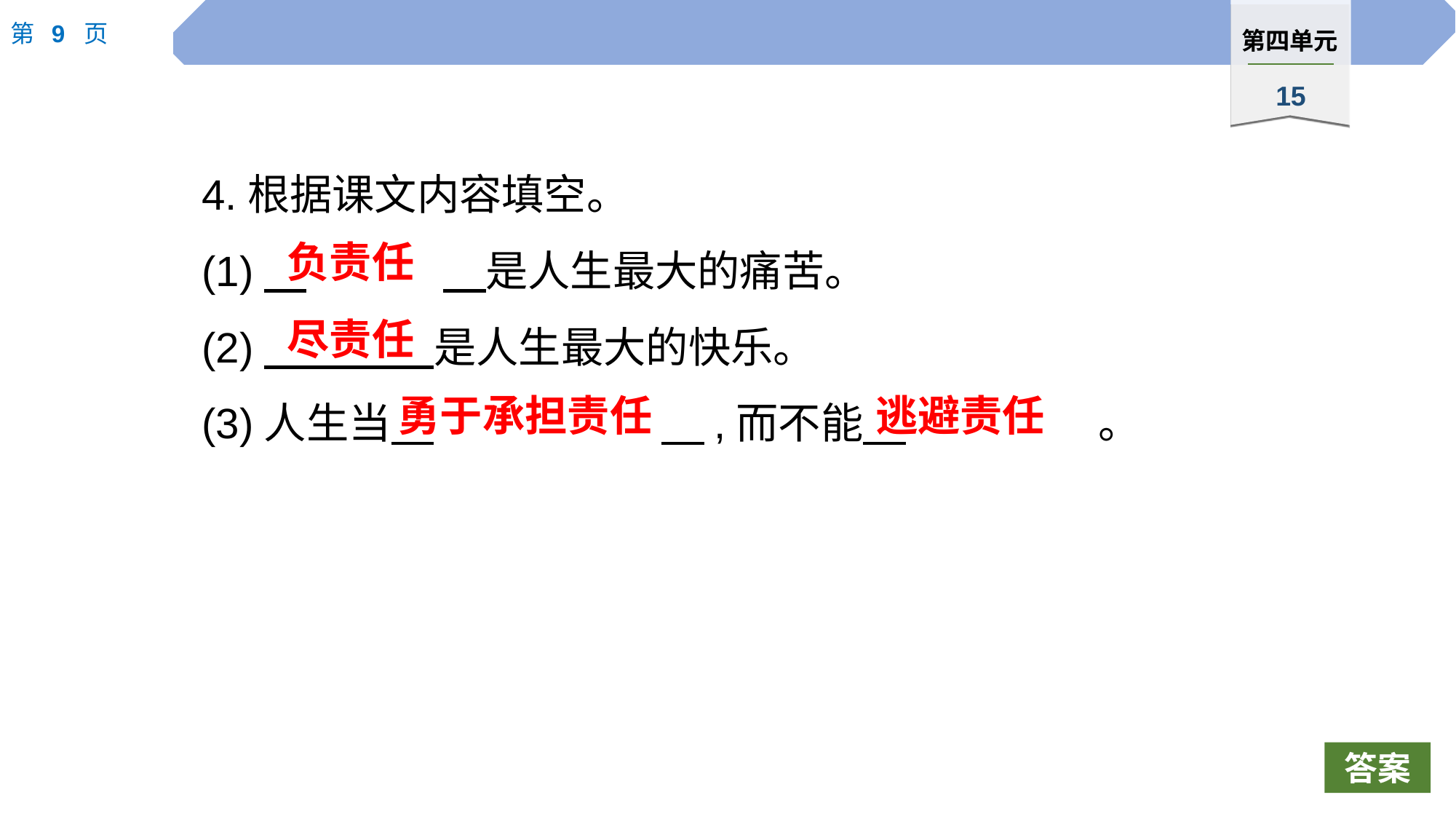

4.根据课文内容填空。
(1)　		　是人生最大的痛苦。
(2)　         　是人生最大的快乐。
(3)人生当　			　,而不能　		。
负责任
尽责任
勇于承担责任
逃避责任
答案